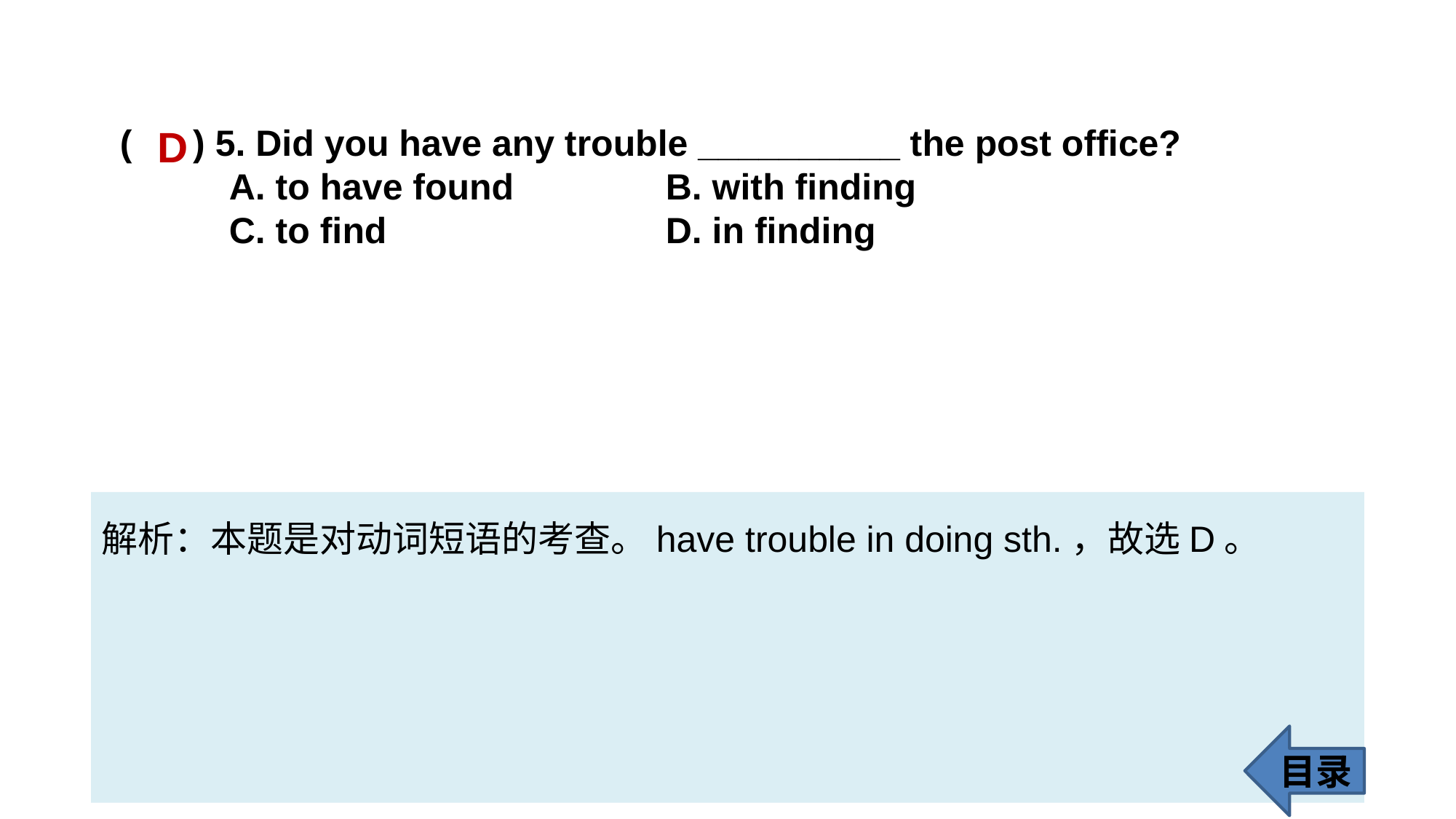

(      ) 5. Did you have any trouble __________ the post office?
	A. to have found 		B. with finding
	C. to find 			D. in finding
D

解析：本题是对动词短语的考查。have trouble in doing sth.，故选D。
目录
64